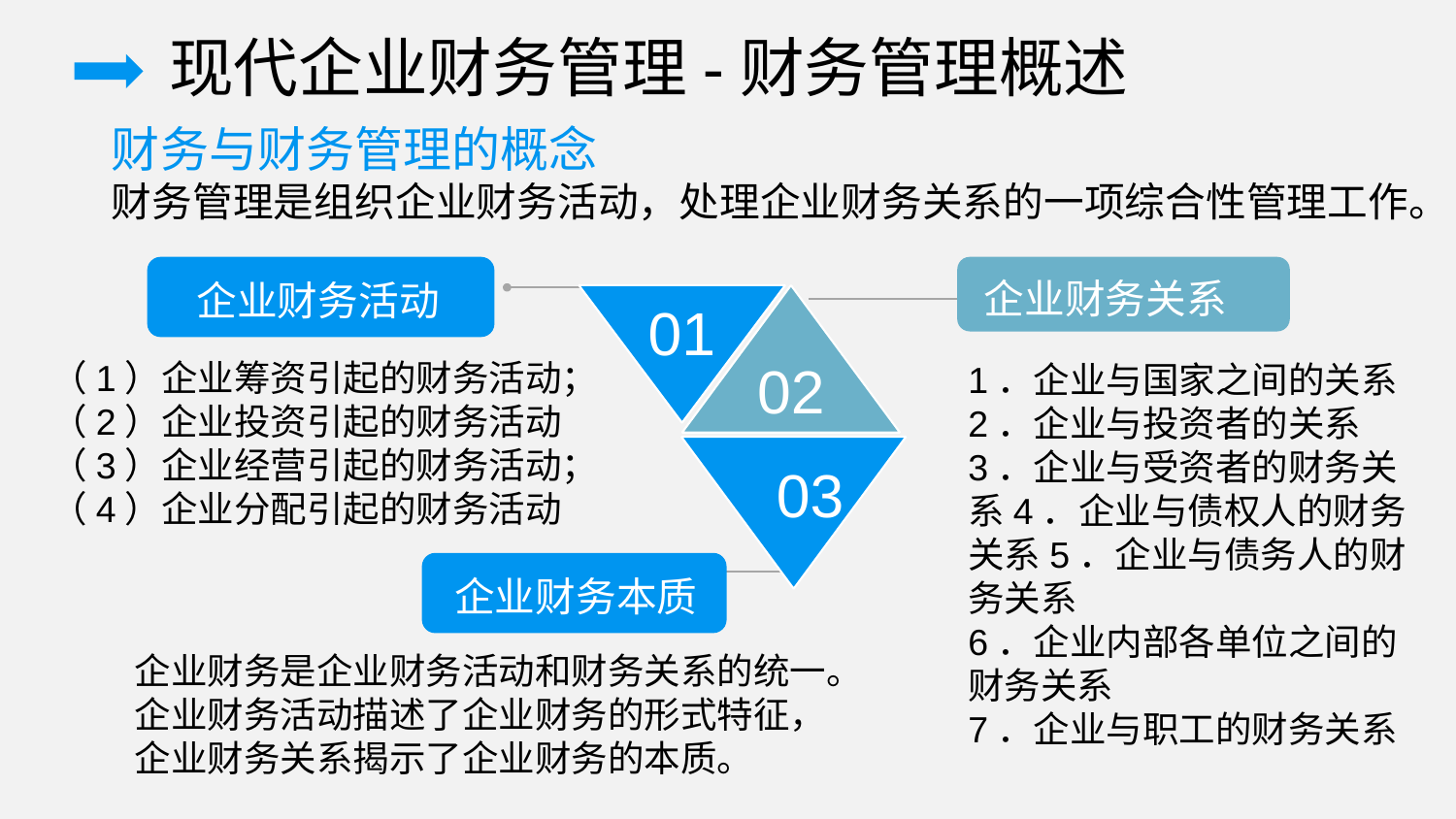

现代企业财务管理-财务管理概述
财务与财务管理的概念
财务管理是组织企业财务活动，处理企业财务关系的一项综合性管理工作。

企业财务关系

企业财务活动

01

02

（1）企业筹资引起的财务活动；（2）企业投资引起的财务活动（3）企业经营引起的财务活动；（4）企业分配引起的财务活动
1．企业与国家之间的关系
2．企业与投资者的关系
3．企业与受资者的财务关系4．企业与债权人的财务关系5．企业与债务人的财务关系
6．企业内部各单位之间的财务关系
7．企业与职工的财务关系

03
企业财务本质

企业财务是企业财务活动和财务关系的统一。企业财务活动描述了企业财务的形式特征，企业财务关系揭示了企业财务的本质。